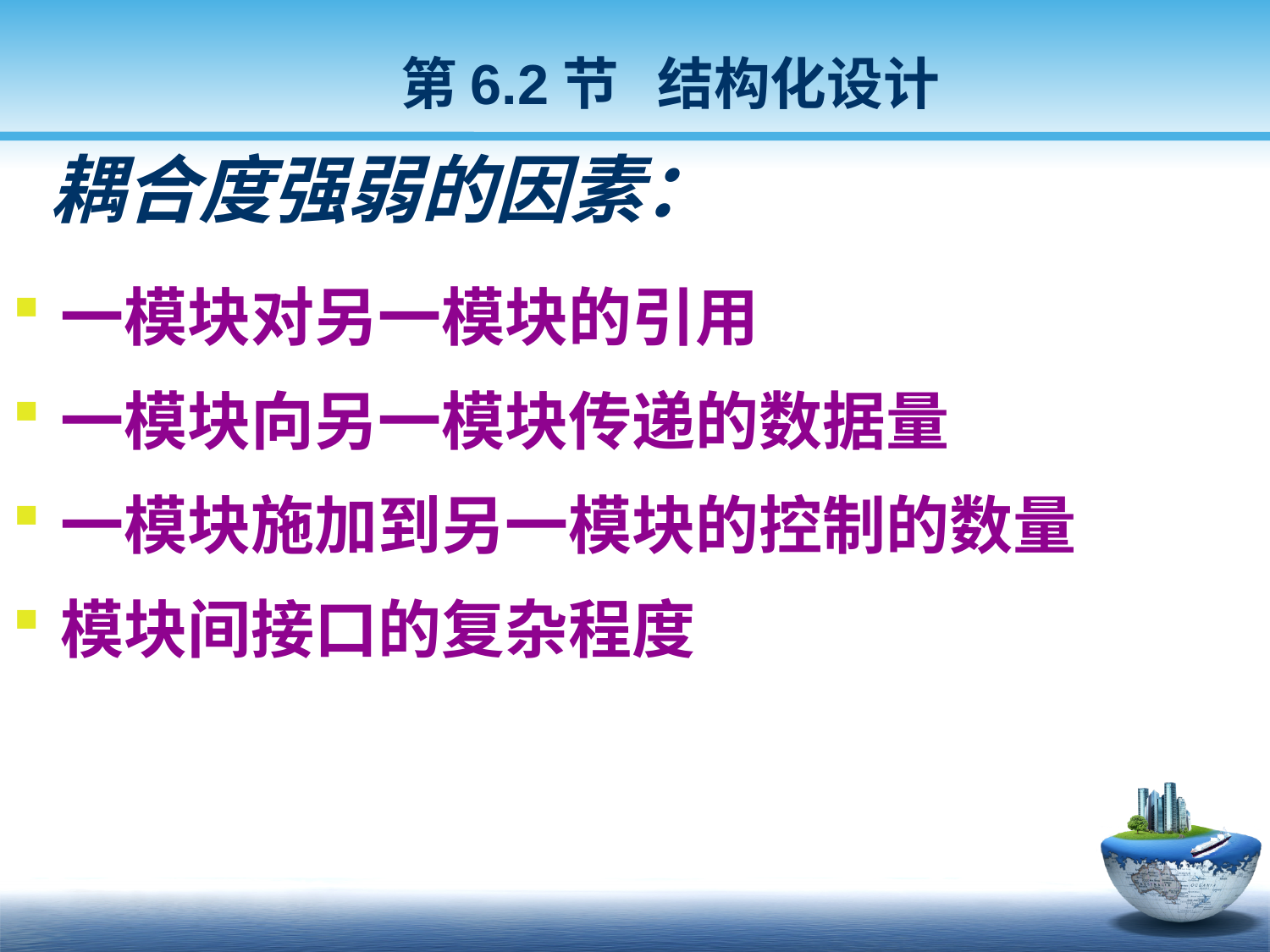

第6.2节   结构化设计
# 耦合度强弱的因素：
一模块对另一模块的引用
一模块向另一模块传递的数据量
一模块施加到另一模块的控制的数量
模块间接口的复杂程度